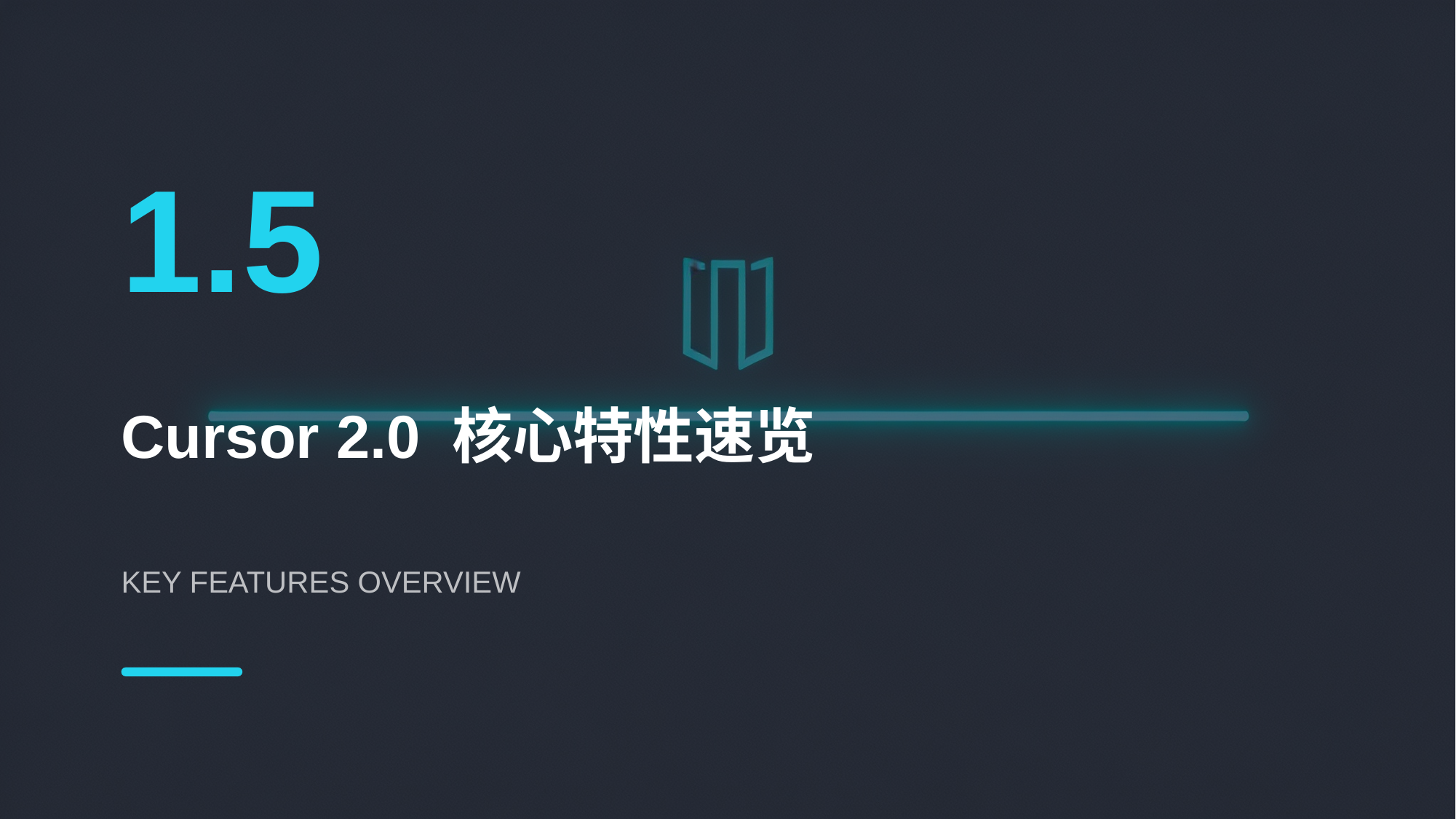

1.5
Cursor 2.0 核心特性速览
KEY FEATURES OVERVIEW